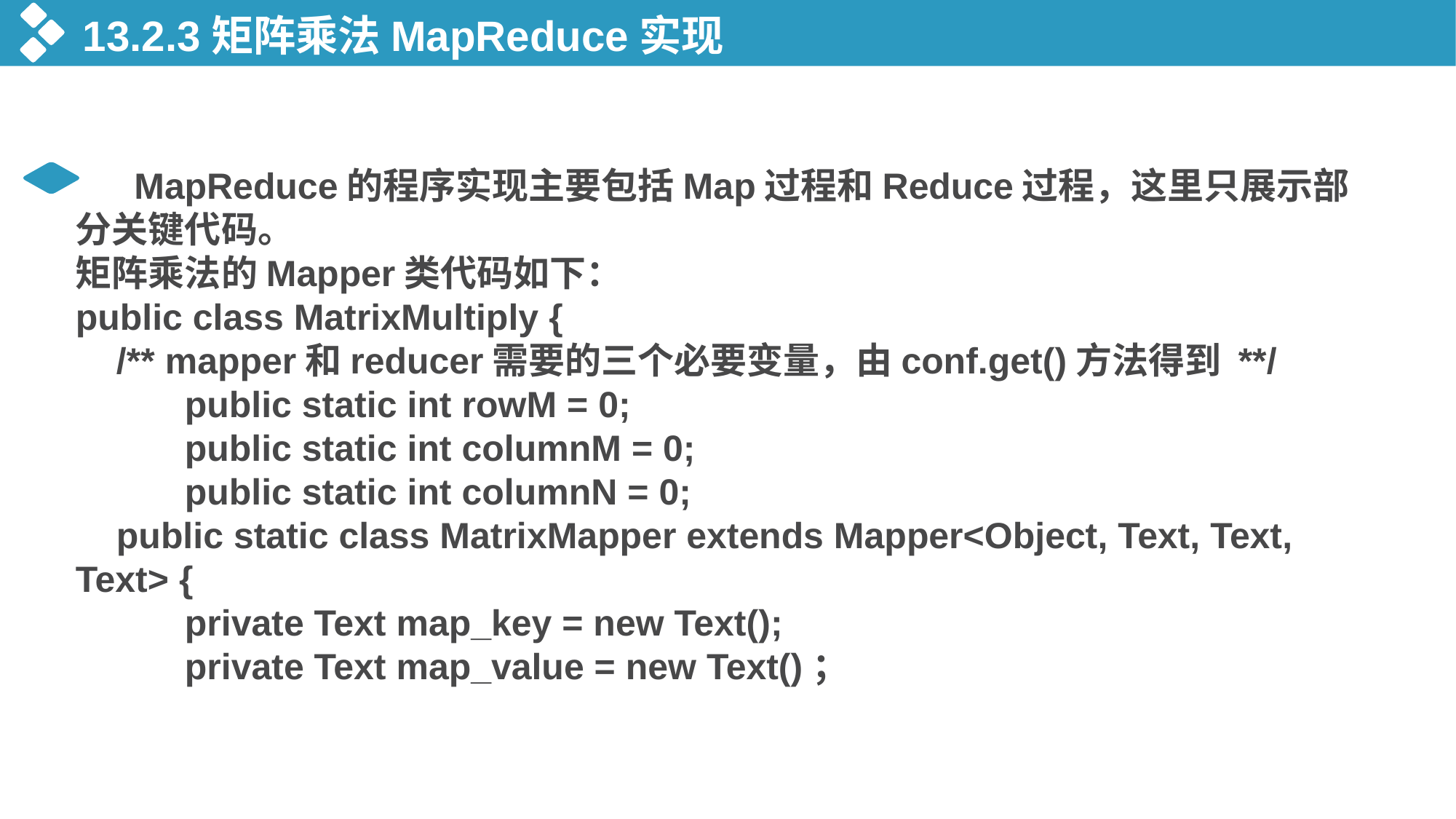

13.2.3矩阵乘法MapReduce实现

       MapReduce的程序实现主要包括Map过程和Reduce过程，这里只展示部分关键代码。
矩阵乘法的Mapper类代码如下：
public class MatrixMultiply {
    /** mapper和reducer需要的三个必要变量，由conf.get()方法得到 **/
    	public static int rowM = 0;
    	public static int columnM = 0;
    	public static int columnN = 0;
    public static class MatrixMapper extends Mapper<Object, Text, Text, Text> {
    	private Text map_key = new Text();
    	private Text map_value = new Text()；